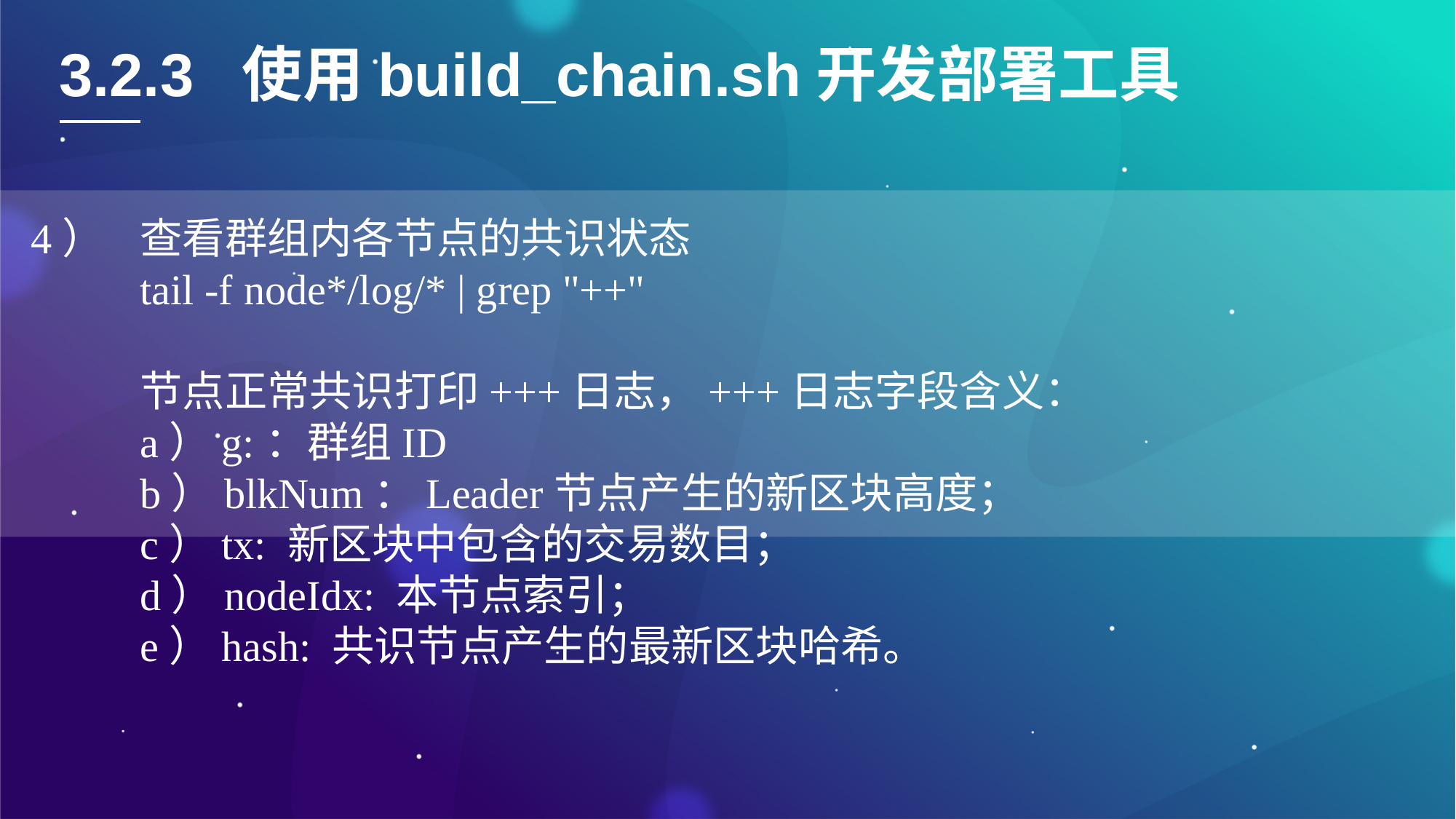

3.2.3  使用build_chain.sh开发部署工具

4）	查看群组内各节点的共识状态
	tail -f node*/log/* | grep "++"

	节点正常共识打印+++日志，+++日志字段含义：
	a）g:：群组ID
	b）blkNum：Leader节点产生的新区块高度；
	c）tx: 新区块中包含的交易数目；
	d）nodeIdx: 本节点索引；
	e）hash: 共识节点产生的最新区块哈希。